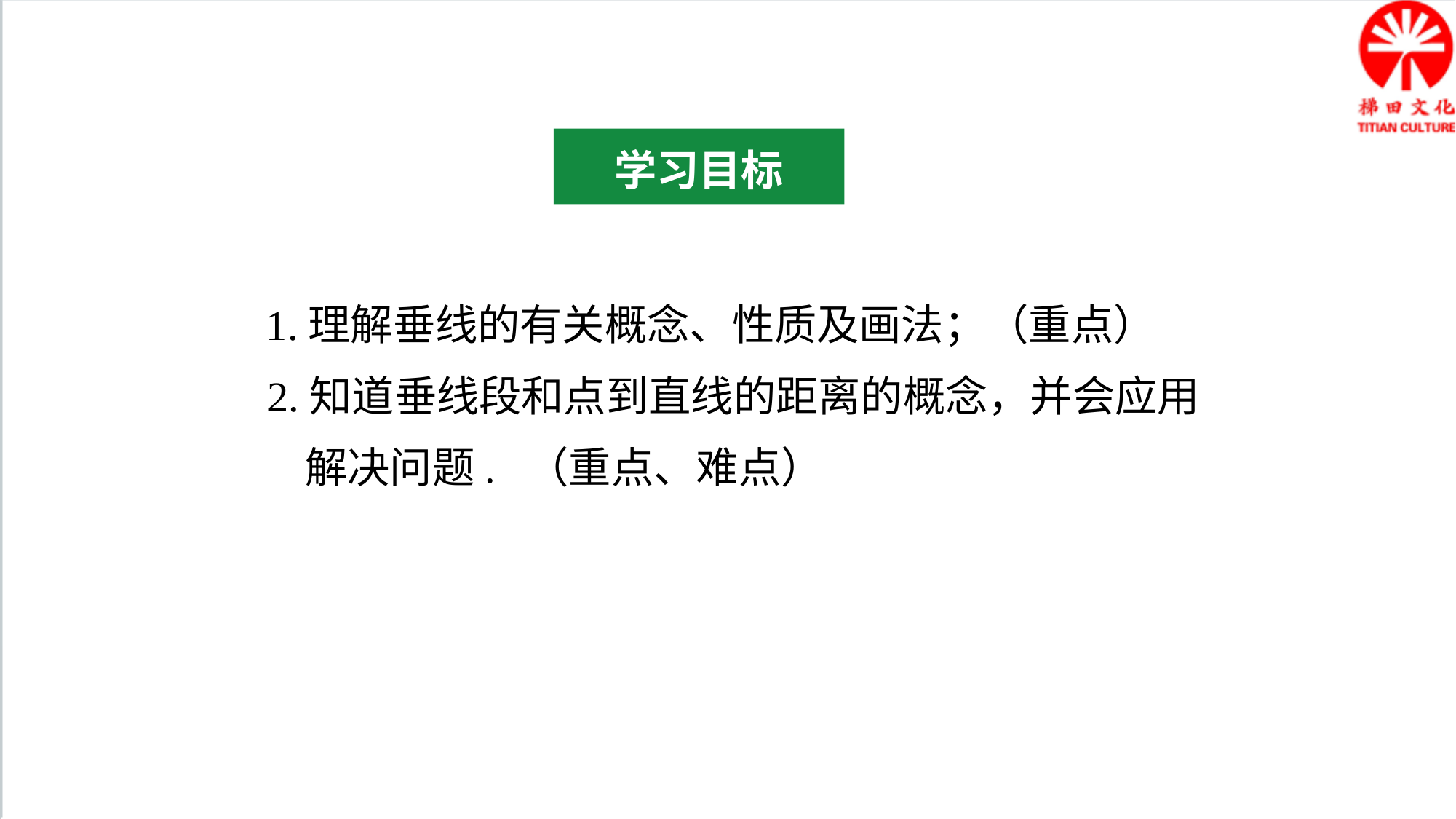

学习目标
 1.理解垂线的有关概念、性质及画法；（重点）
 2.知道垂线段和点到直线的距离的概念，并会应用
    解决问题.  （重点、难点）